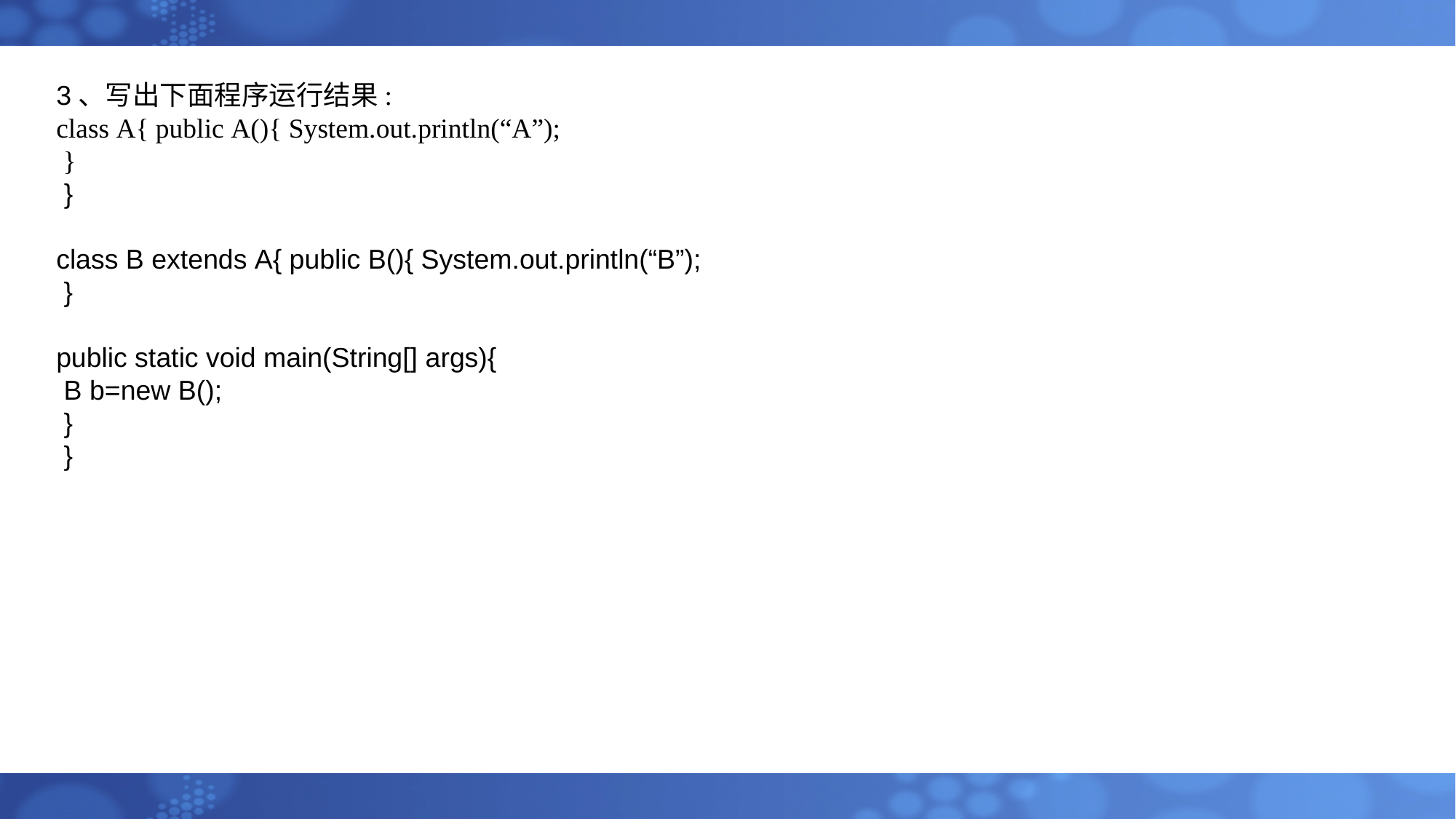

3、写出下面程序运行结果:
class A{ public A(){ System.out.println(“A”);
 }
 }
class B extends A{ public B(){ System.out.println(“B”);
 }
public static void main(String[] args){
 B b=new B();
 }
 }